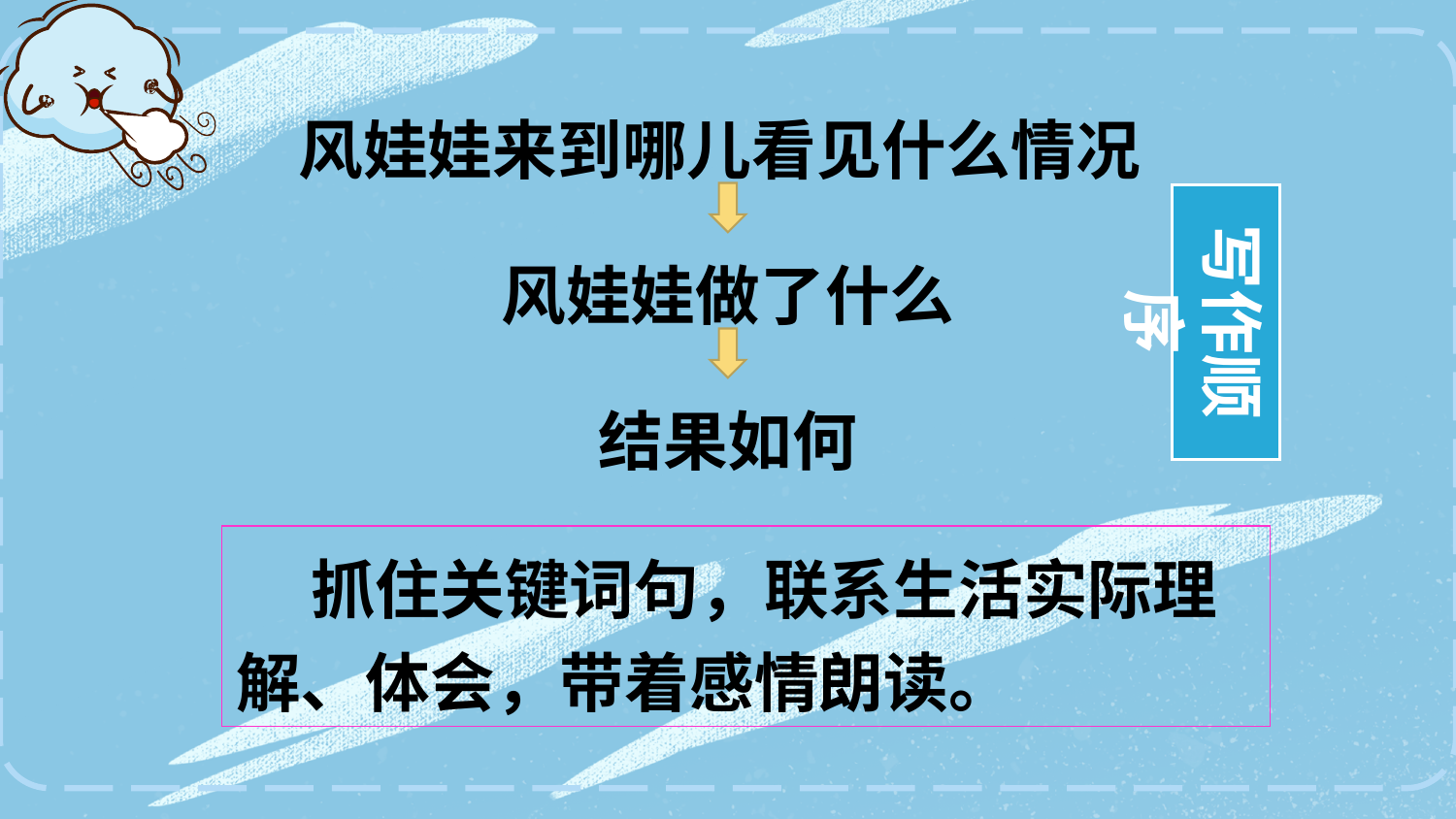

风娃娃来到哪儿看见什么情况

写作顺序
风娃娃做了什么

结果如何
    抓住关键词句，联系生活实际理解、体会，带着感情朗读。